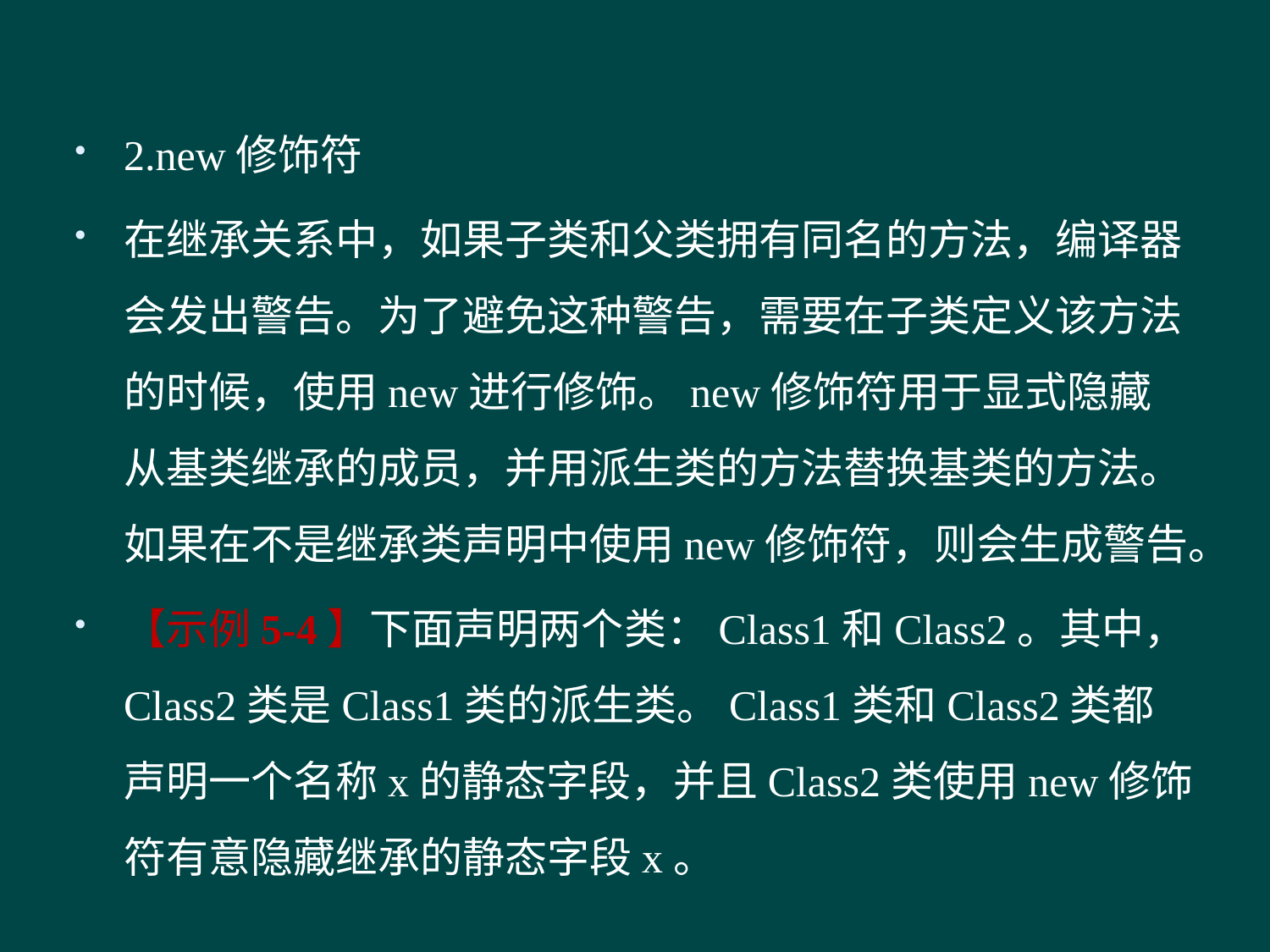

#
2.new修饰符
在继承关系中，如果子类和父类拥有同名的方法，编译器会发出警告。为了避免这种警告，需要在子类定义该方法的时候，使用new进行修饰。new修饰符用于显式隐藏从基类继承的成员，并用派生类的方法替换基类的方法。如果在不是继承类声明中使用new修饰符，则会生成警告。
【示例5-4】下面声明两个类：Class1和Class2。其中，Class2类是Class1类的派生类。Class1类和Class2类都声明一个名称x的静态字段，并且Class2类使用new修饰符有意隐藏继承的静态字段x。